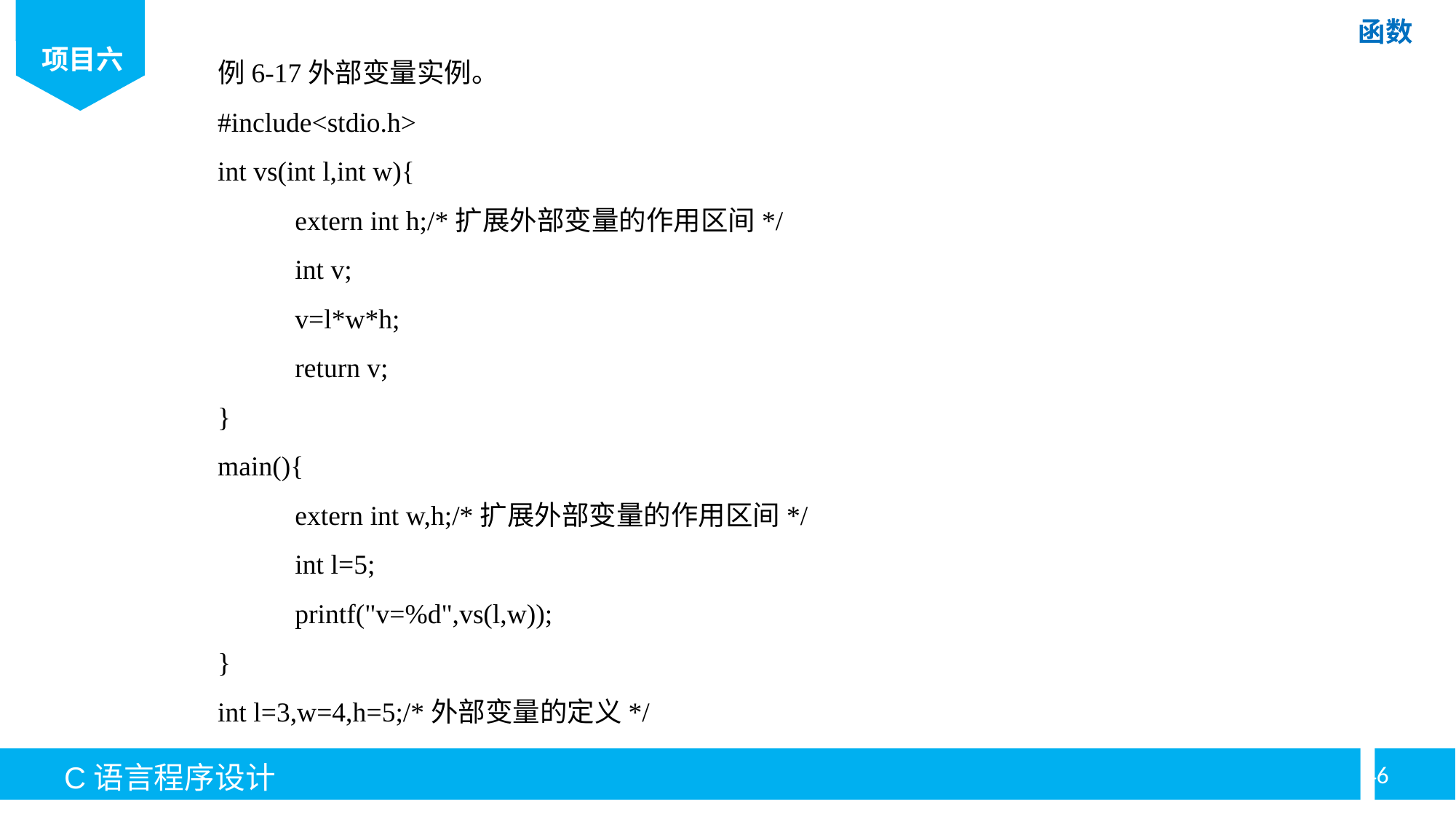

例6-17外部变量实例。
#include<stdio.h>
int vs(int l,int w){
	extern int h;/*扩展外部变量的作用区间*/
	int v;
	v=l*w*h;
	return v;
}
main(){
	extern int w,h;/*扩展外部变量的作用区间*/
	int l=5;
	printf("v=%d",vs(l,w));
}
int l=3,w=4,h=5;/*外部变量的定义*/